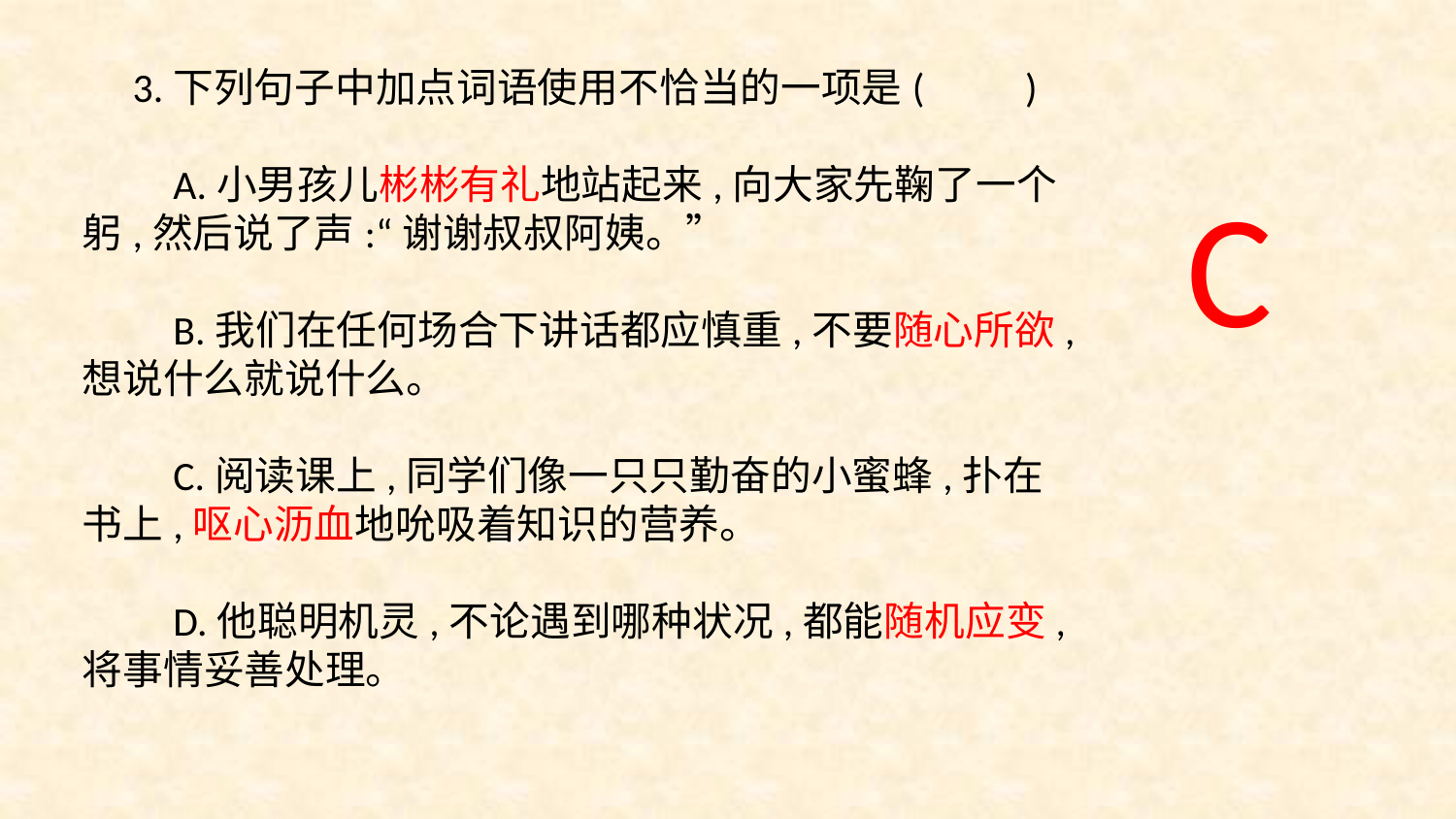

3.下列句子中加点词语使用不恰当的一项是(　　)
　　A.小男孩儿彬彬有礼地站起来,向大家先鞠了一个躬,然后说了声:“谢谢叔叔阿姨。”
 
　　B.我们在任何场合下讲话都应慎重,不要随心所欲,想说什么就说什么。
　　C.阅读课上,同学们像一只只勤奋的小蜜蜂,扑在书上,呕心沥血地吮吸着知识的营养。
　　D.他聪明机灵,不论遇到哪种状况,都能随机应变,将事情妥善处理。
C